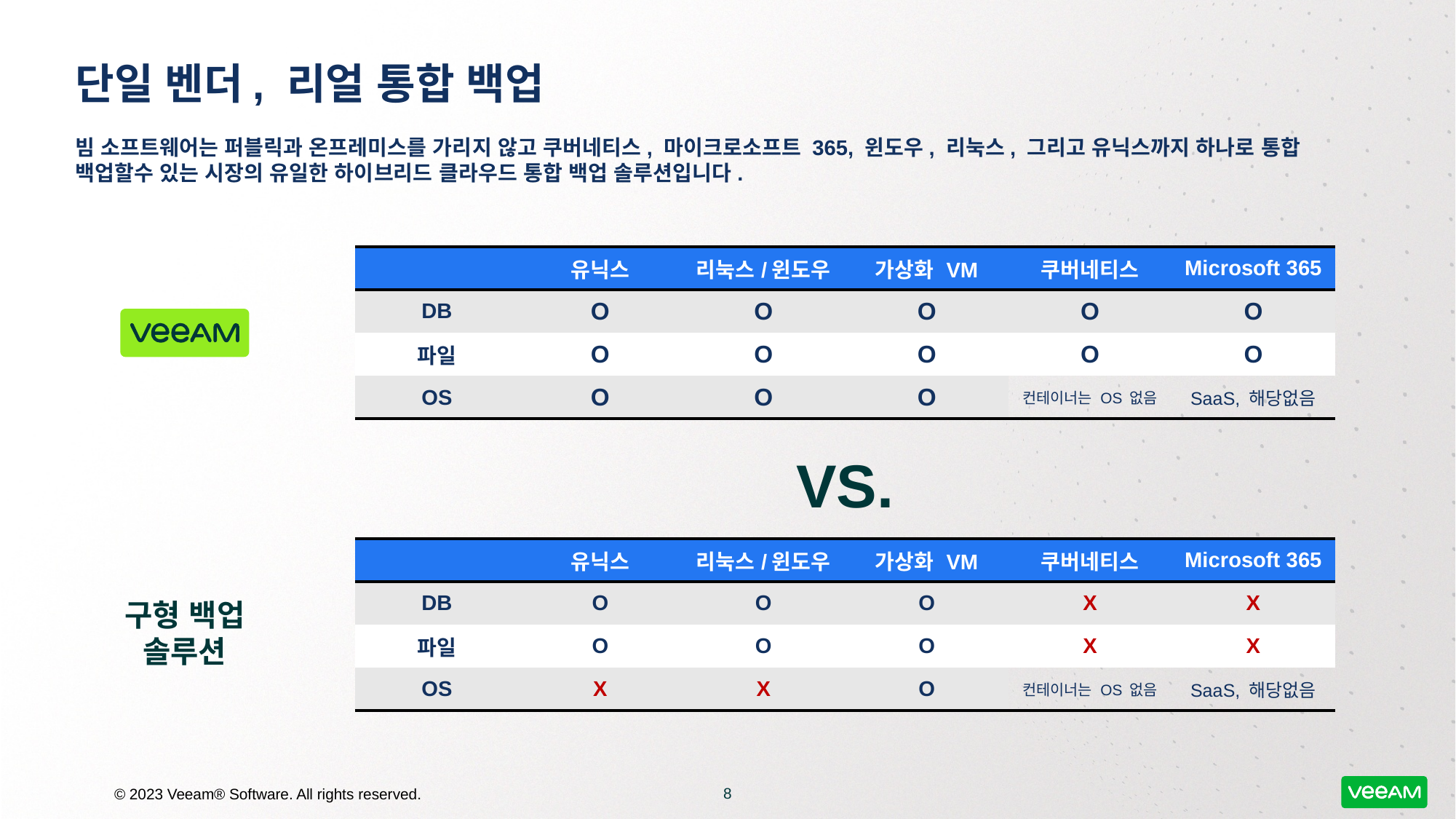

# 단일 벤더, 리얼 통합 백업
빔 소프트웨어는 퍼블릭과 온프레미스를 가리지 않고 쿠버네티스, 마이크로소프트 365, 윈도우, 리눅스, 그리고 유닉스까지 하나로 통합 백업할수 있는 시장의 유일한 하이브리드 클라우드 통합 백업 솔루션입니다.
|  | 유닉스 | 리눅스/윈도우 | 가상화 VM | 쿠버네티스 | Microsoft 365 |
| --- | --- | --- | --- | --- | --- |
| DB | O | O | O | O | O |
| 파일 | O | O | O | O | O |
| OS | O | O | O | 컨테이너는 OS 없음 | SaaS, 해당없음 |

VS.
|  | 유닉스 | 리눅스/윈도우 | 가상화 VM | 쿠버네티스 | Microsoft 365 |
| --- | --- | --- | --- | --- | --- |
| DB | O | O | O | X | X |
| 파일 | O | O | O | X | X |
| OS | X | X | O | 컨테이너는 OS 없음 | SaaS, 해당없음 |
구형 백업 솔루션
8